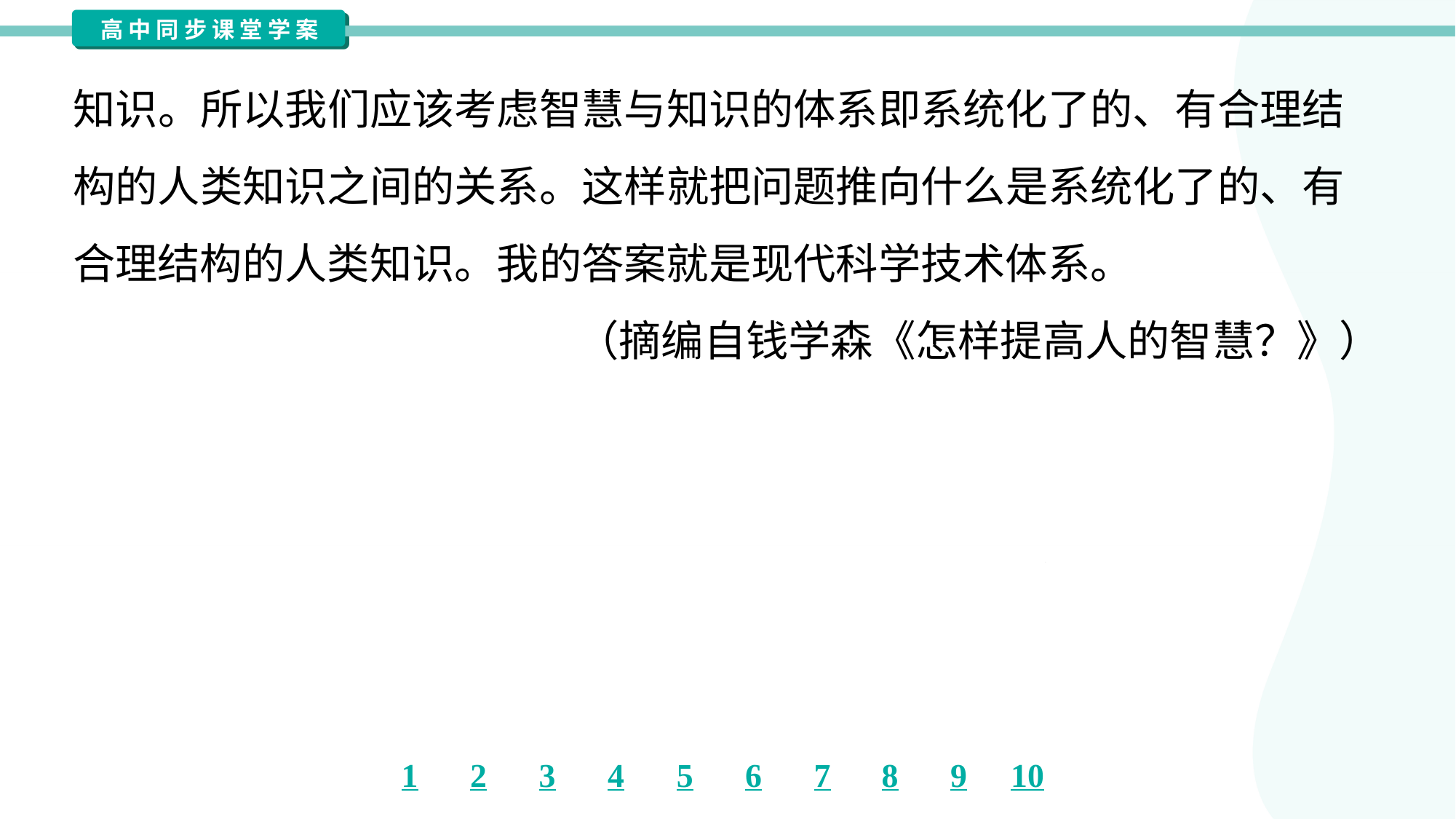

知识。所以我们应该考虑智慧与知识的体系即系统化了的、有合理结
构的人类知识之间的关系。这样就把问题推向什么是系统化了的、有
合理结构的人类知识。我的答案就是现代科学技术体系。
（摘编自钱学森《怎样提高人的智慧？》）